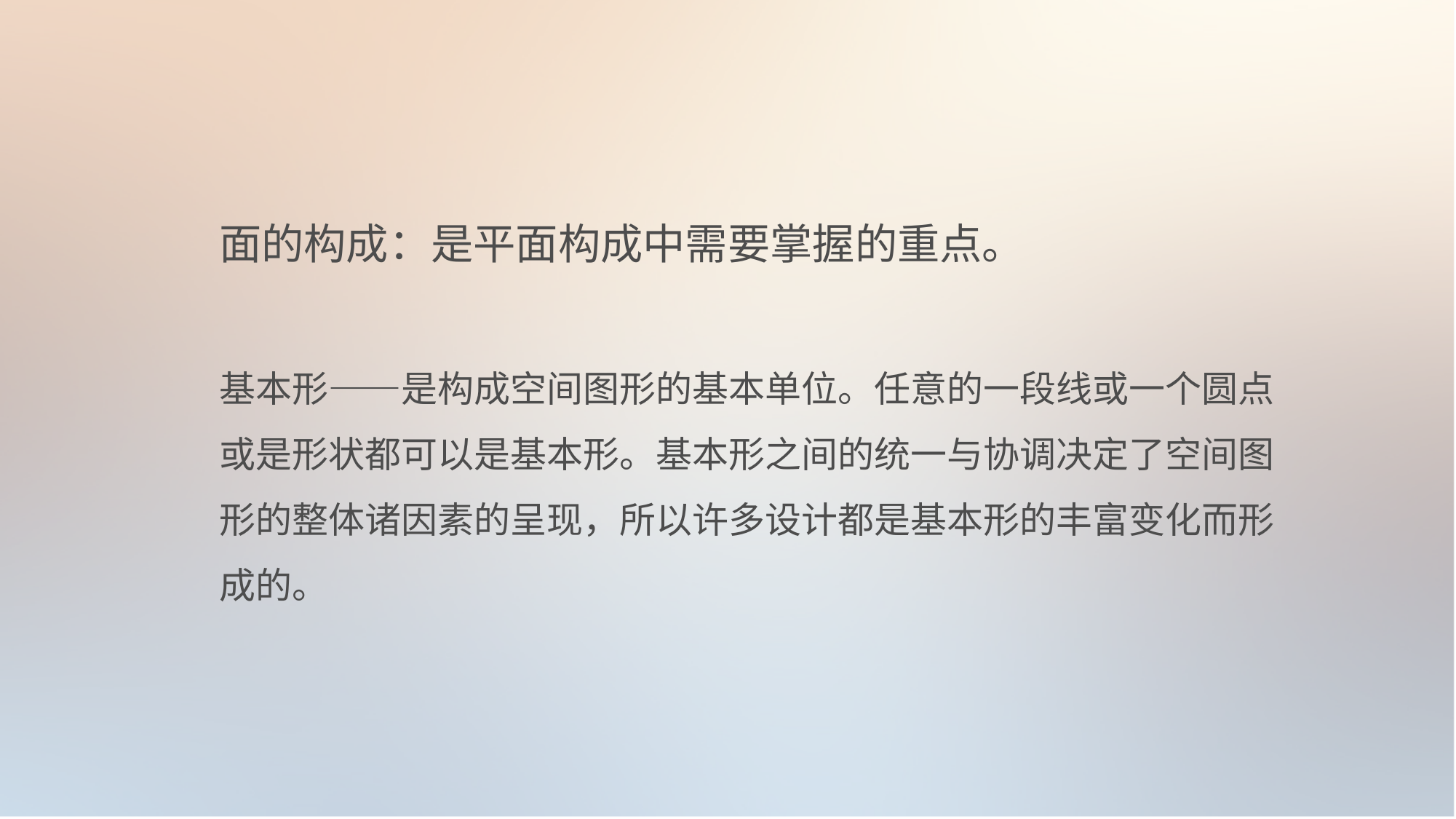

面的构成：是平面构成中需要掌握的重点。

基本形——是构成空间图形的基本单位。任意的一段线或一个圆点或是形状都可以是基本形。基本形之间的统一与协调决定了空间图形的整体诸因素的呈现，所以许多设计都是基本形的丰富变化而形成的。